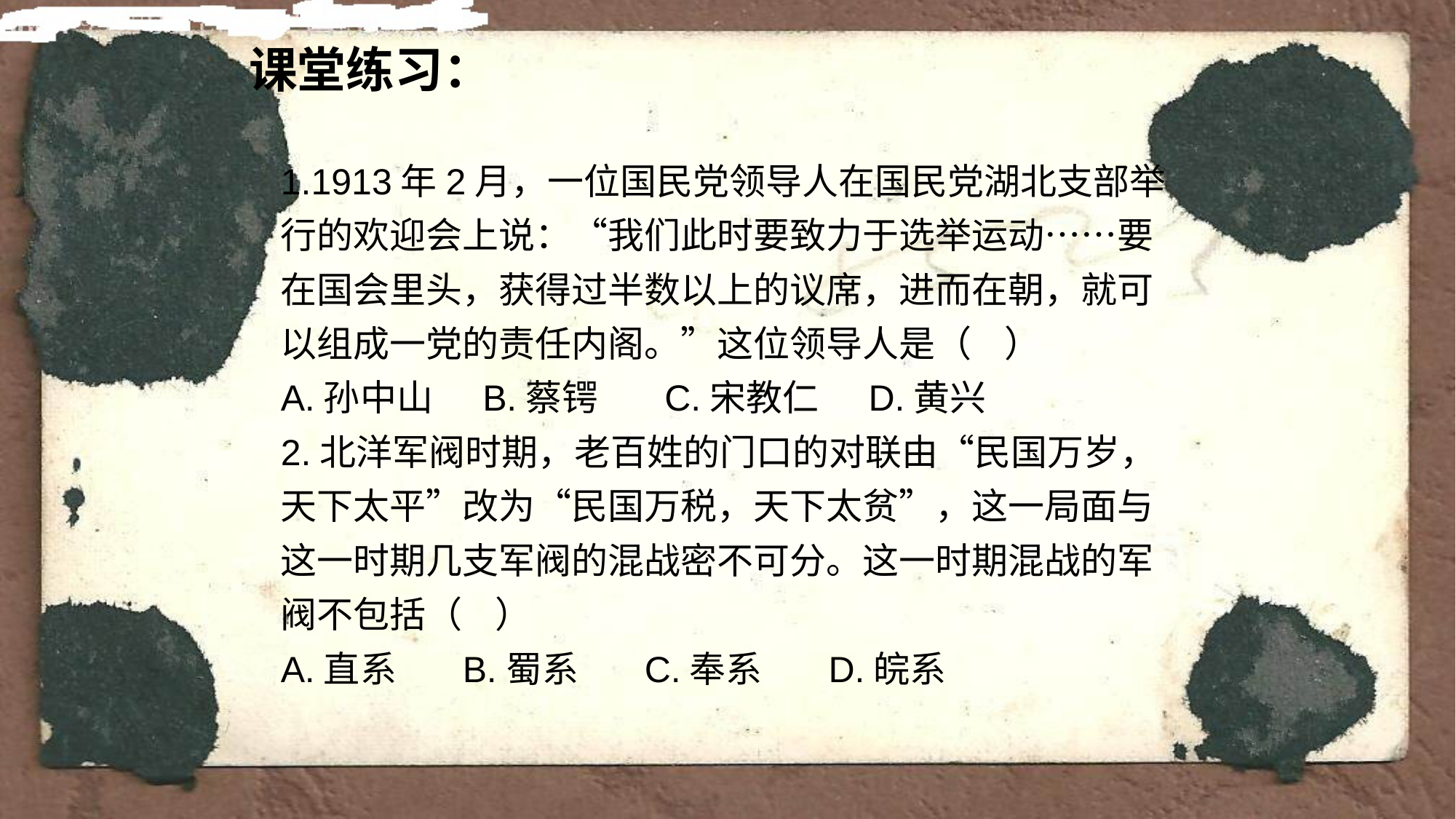

课堂练习：
1.1913年2月，一位国民党领导人在国民党湖北支部举行的欢迎会上说：“我们此时要致力于选举运动……要在国会里头，获得过半数以上的议席，进而在朝，就可以组成一党的责任内阁。”这位领导人是（    ）
A.孙中山     B.蔡锷       C.宋教仁     D.黄兴
2.北洋军阀时期，老百姓的门口的对联由“民国万岁，天下太平”改为“民国万税，天下太贫”，这一局面与这一时期几支军阀的混战密不可分。这一时期混战的军阀不包括（    ）
A.直系       B.蜀系       C.奉系       D.皖系